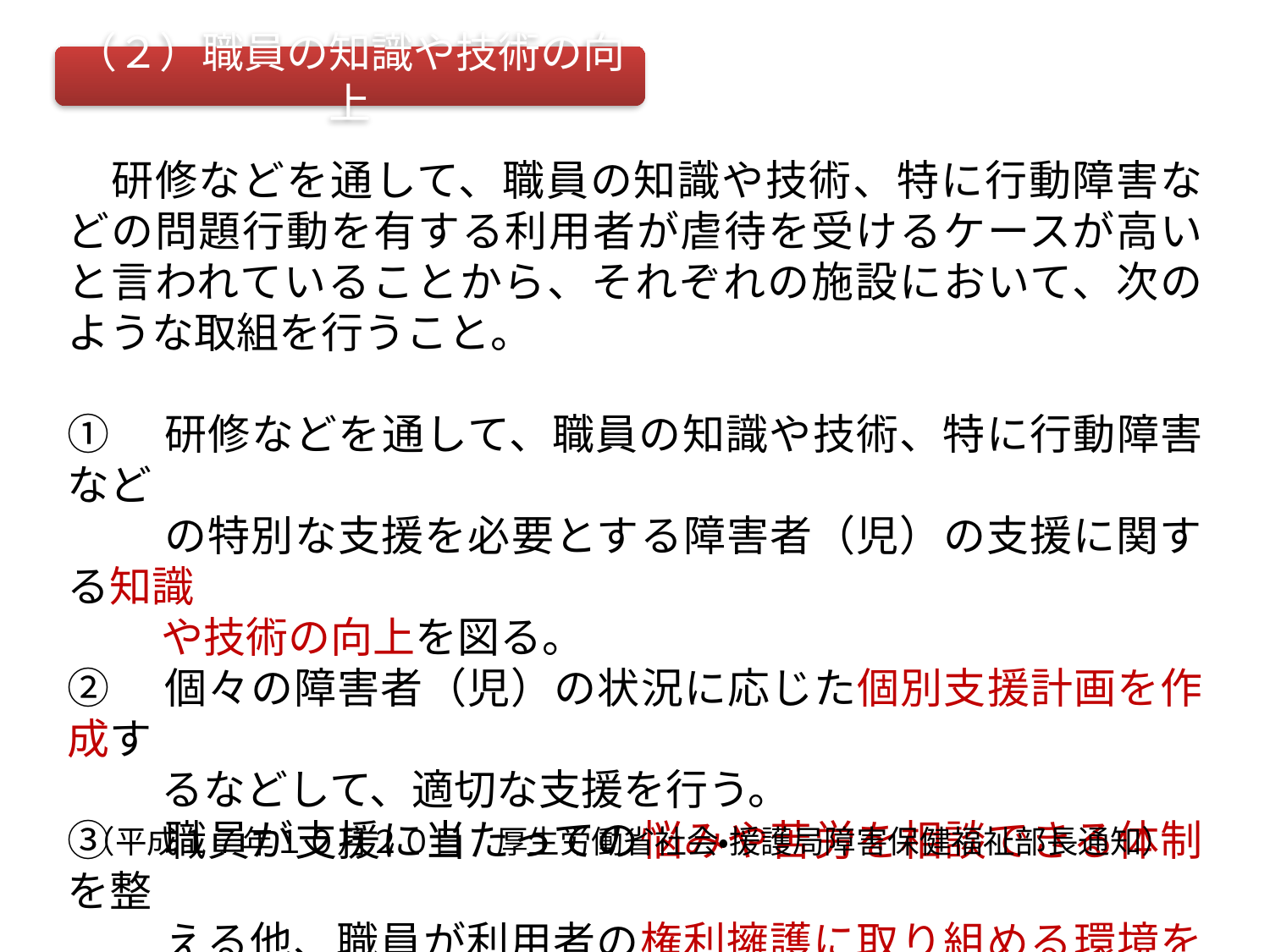

（２）職員の知識や技術の向上

　研修などを通して、職員の知識や技術、特に行動障害などの問題行動を有する利用者が虐待を受けるケースが高いと言われていることから、それぞれの施設において、次のような取組を行うこと。

①　研修などを通して、職員の知識や技術、特に行動障害など
　　 の特別な支援を必要とする障害者（児）の支援に関する知識
　　 や技術の向上を図る。
②　個々の障害者（児）の状況に応じた個別支援計画を作成す
　　 るなどして、適切な支援を行う。
③　職員が支援に当たっての悩みや苦労を相談できる体制を整
　　 える他、職員が利用者の権利擁護に取り組める環境を整備
　　 する。
（平成１７年１０月２０日　厚生労働省社会・援護局障害保健福祉部長通知）